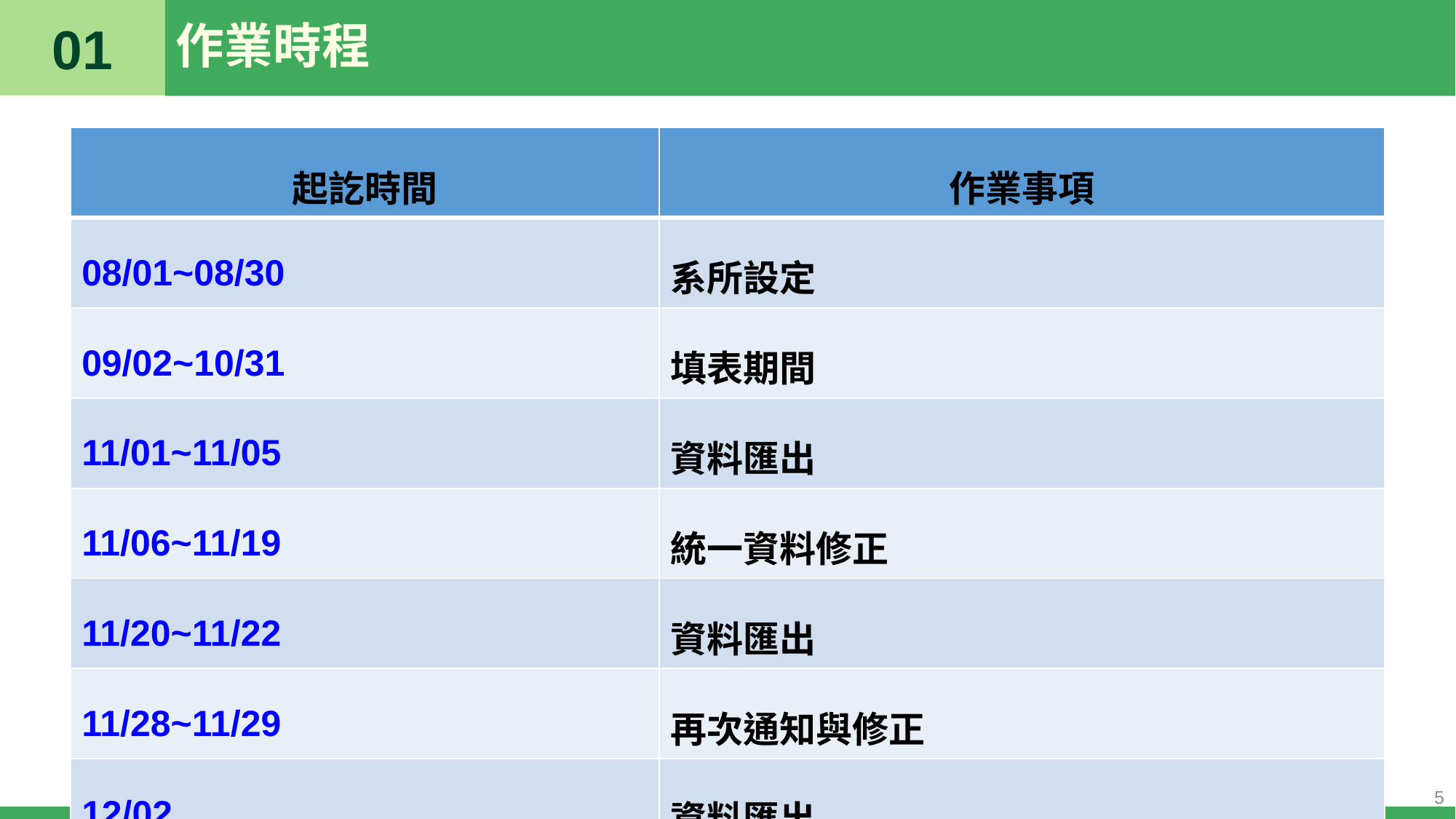

01
# 作業時程
| 起訖時間 | 作業事項 |
| --- | --- |
| 08/01~08/30 | 系所設定 |
| 09/02~10/31 | 填表期間 |
| 11/01~11/05 | 資料匯出 |
| 11/06~11/19 | 統一資料修正 |
| 11/20~11/22 | 資料匯出 |
| 11/28~11/29 | 再次通知與修正 |
| 12/02 | 資料匯出 |
| 12/20 | 資料寄送 |
5